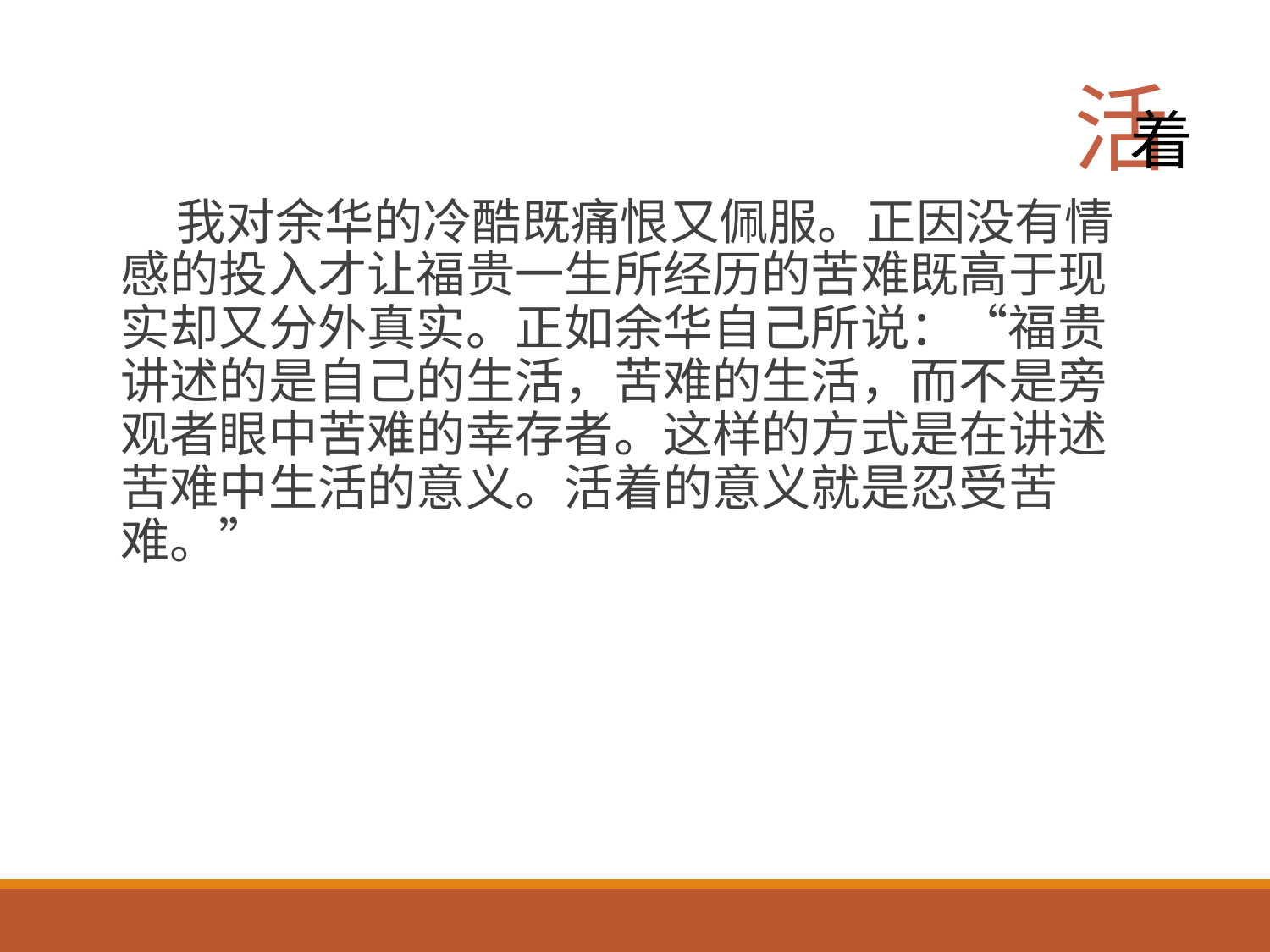

活
着
    我对余华的冷酷既痛恨又佩服。正因没有情感的投入才让福贵一生所经历的苦难既高于现实却又分外真实。正如余华自己所说：“福贵讲述的是自己的生活，苦难的生活，而不是旁观者眼中苦难的幸存者。这样的方式是在讲述苦难中生活的意义。活着的意义就是忍受苦难。”